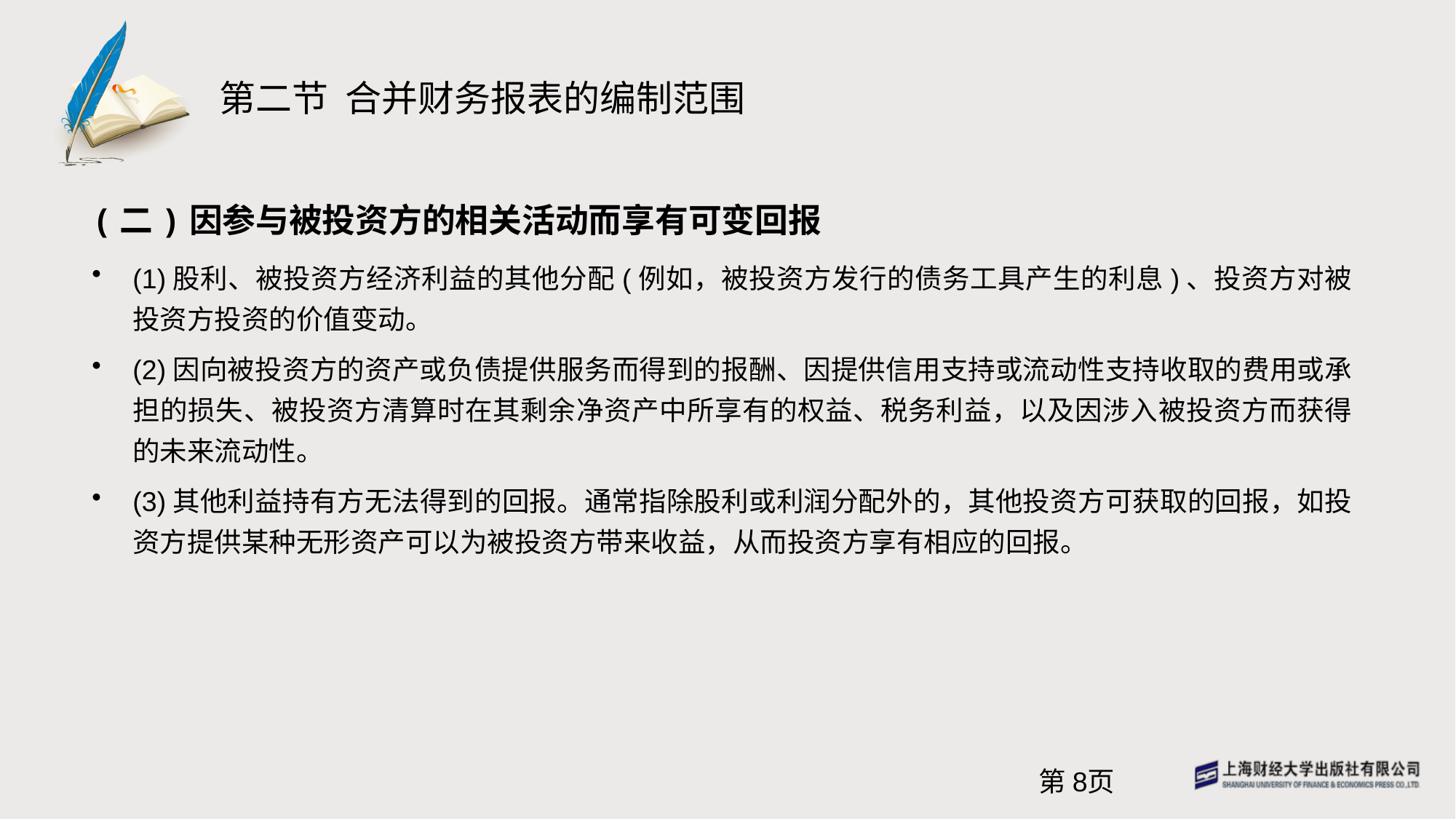

# 第二节  合并财务报表的编制范围
(二)因参与被投资方的相关活动而享有可变回报
(1)股利、被投资方经济利益的其他分配(例如，被投资方发行的债务工具产生的利息)、投资方对被投资方投资的价值变动。
(2)因向被投资方的资产或负债提供服务而得到的报酬、因提供信用支持或流动性支持收取的费用或承担的损失、被投资方清算时在其剩余净资产中所享有的权益、税务利益，以及因涉入被投资方而获得的未来流动性。
(3)其他利益持有方无法得到的回报。通常指除股利或利润分配外的，其他投资方可获取的回报，如投资方提供某种无形资产可以为被投资方带来收益，从而投资方享有相应的回报。

8